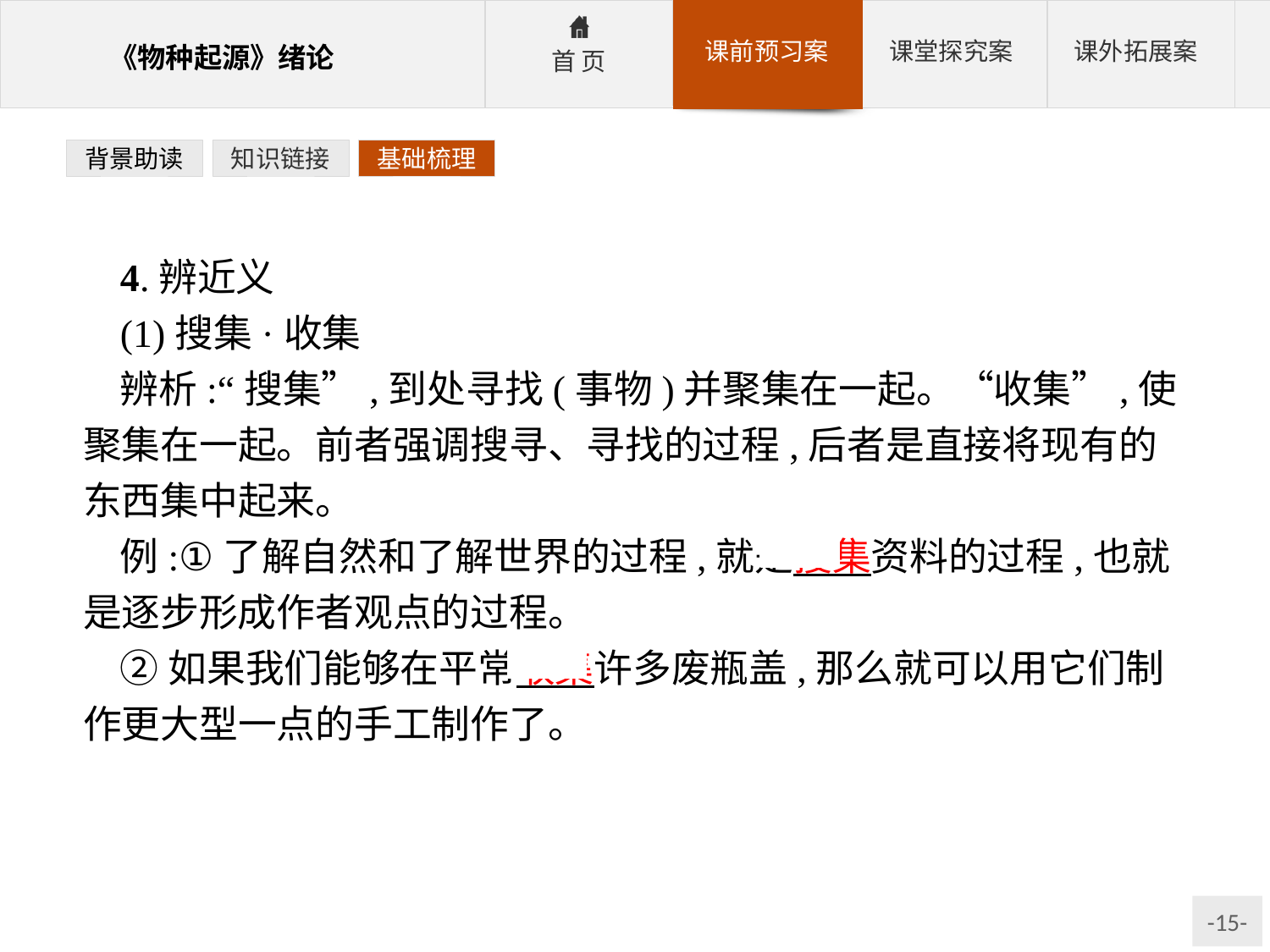

背景助读
知识链接
基础梳理
4.辨近义
(1)搜集·收集
辨析:“搜集”,到处寻找(事物)并聚集在一起。“收集”,使聚集在一起。前者强调搜寻、寻找的过程,后者是直接将现有的东西集中起来。
例:①了解自然和了解世界的过程,就是搜集资料的过程,也就是逐步形成作者观点的过程。
②如果我们能够在平常收集许多废瓶盖,那么就可以用它们制作更大型一点的手工制作了。